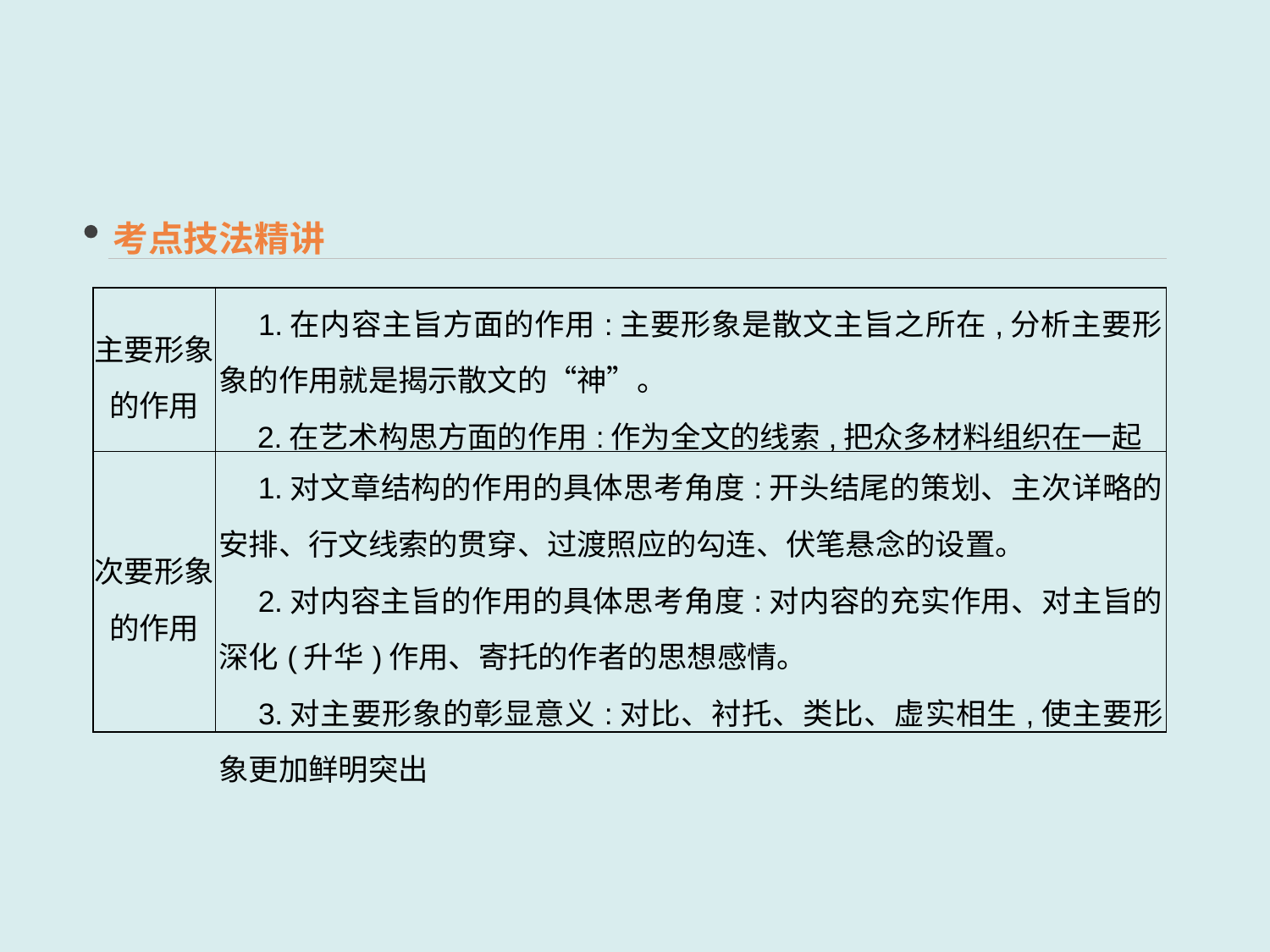

考点技法精讲

| 主要形象 的作用 | 1.在内容主旨方面的作用:主要形象是散文主旨之所在,分析主要形象的作用就是揭示散文的“神”。 　2.在艺术构思方面的作用:作为全文的线索,把众多材料组织在一起 |
| --- | --- |
| 次要形象 的作用 | 1.对文章结构的作用的具体思考角度:开头结尾的策划、主次详略的安排、行文线索的贯穿、过渡照应的勾连、伏笔悬念的设置。 　2.对内容主旨的作用的具体思考角度:对内容的充实作用、对主旨的深化(升华)作用、寄托的作者的思想感情。 　3.对主要形象的彰显意义:对比、衬托、类比、虚实相生,使主要形象更加鲜明突出 |